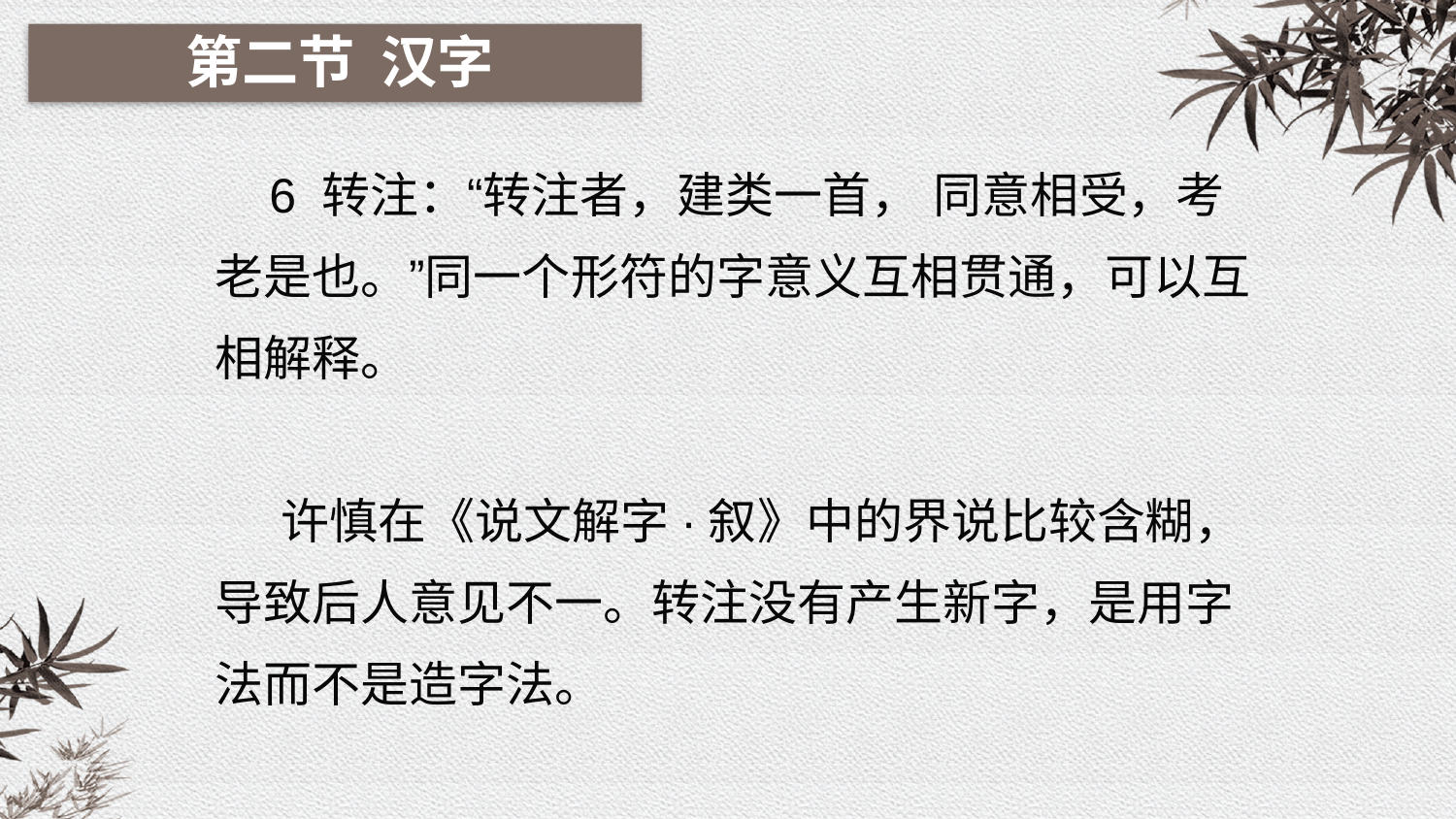

第二节  汉字

    6 转注：“转注者，建类一首， 同意相受，考老是也。”同一个形符的字意义互相贯通，可以互相解释。

    许慎在《说文解字·叙》中的界说比较含糊，导致后人意见不一。转注没有产生新字，是用字法而不是造字法。